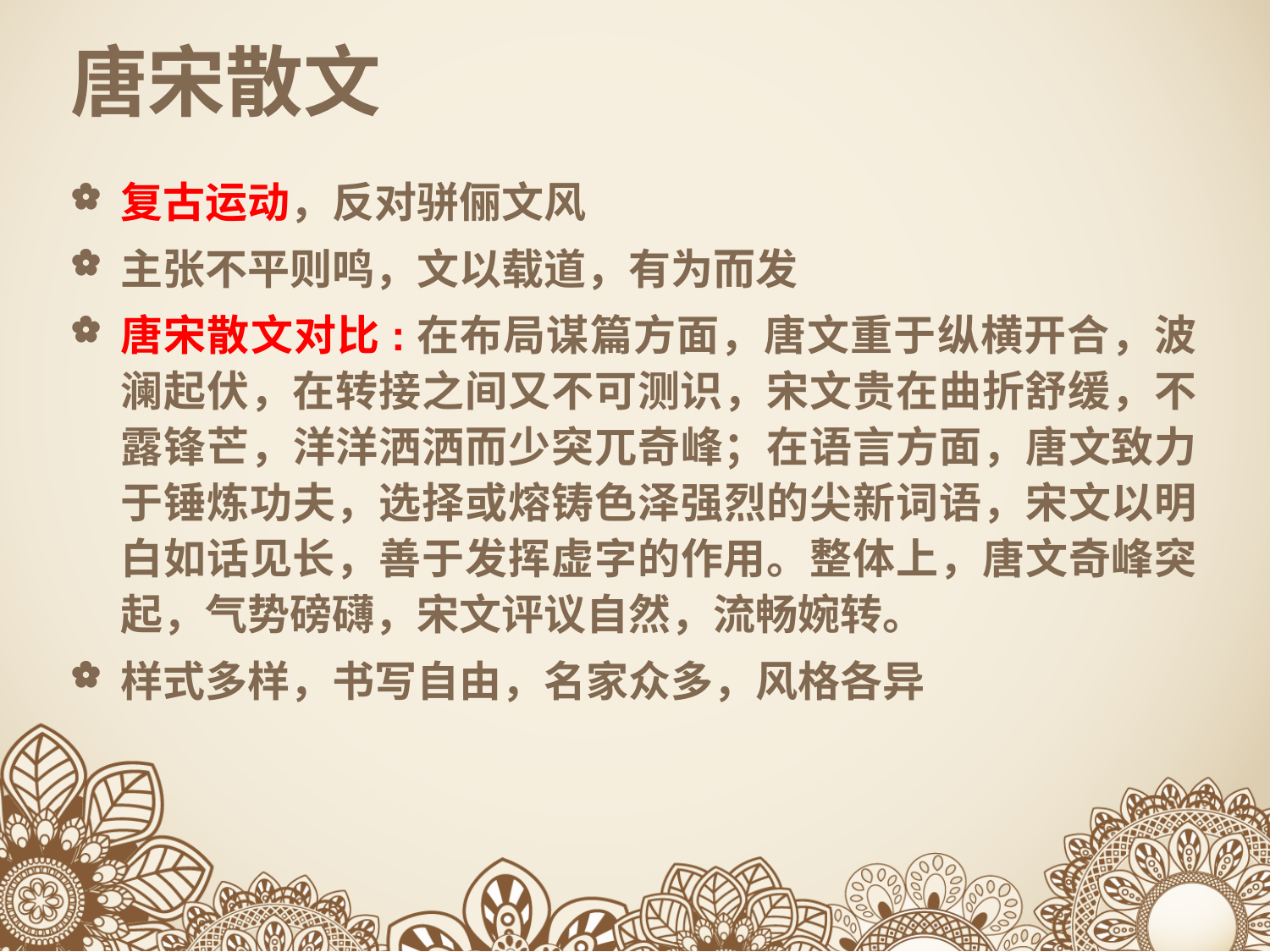

# 唐宋散文
复古运动，反对骈俪文风
主张不平则鸣，文以载道，有为而发
唐宋散文对比:在布局谋篇方面，唐文重于纵横开合，波澜起伏，在转接之间又不可测识，宋文贵在曲折舒缓，不露锋芒，洋洋洒洒而少突兀奇峰；在语言方面，唐文致力于锤炼功夫，选择或熔铸色泽强烈的尖新词语，宋文以明白如话见长，善于发挥虚字的作用。整体上，唐文奇峰突起，气势磅礴，宋文评议自然，流畅婉转。
样式多样，书写自由，名家众多，风格各异